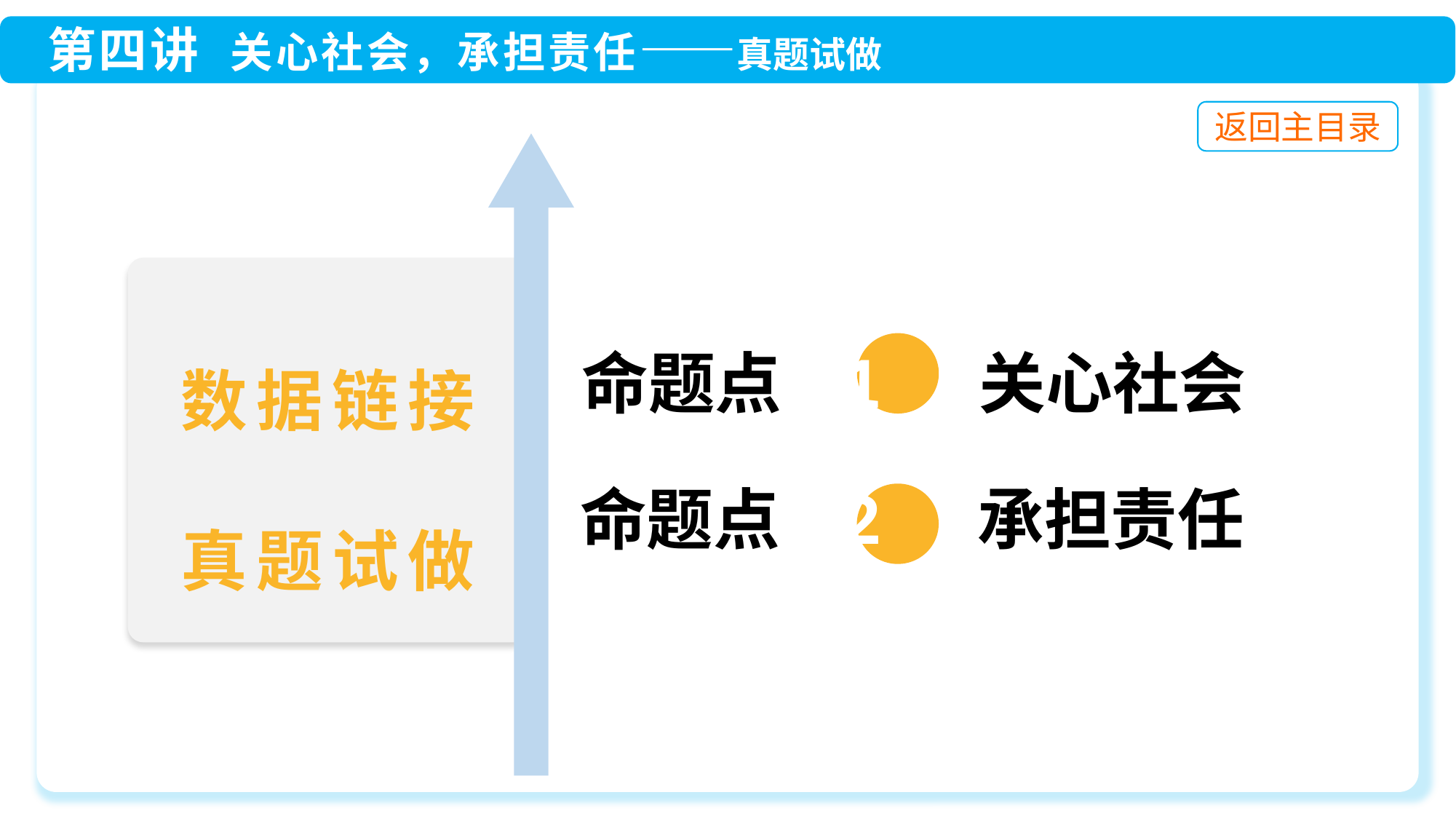

命题点   1  关心社会
命题点   2  承担责任
数据链接
真题试做